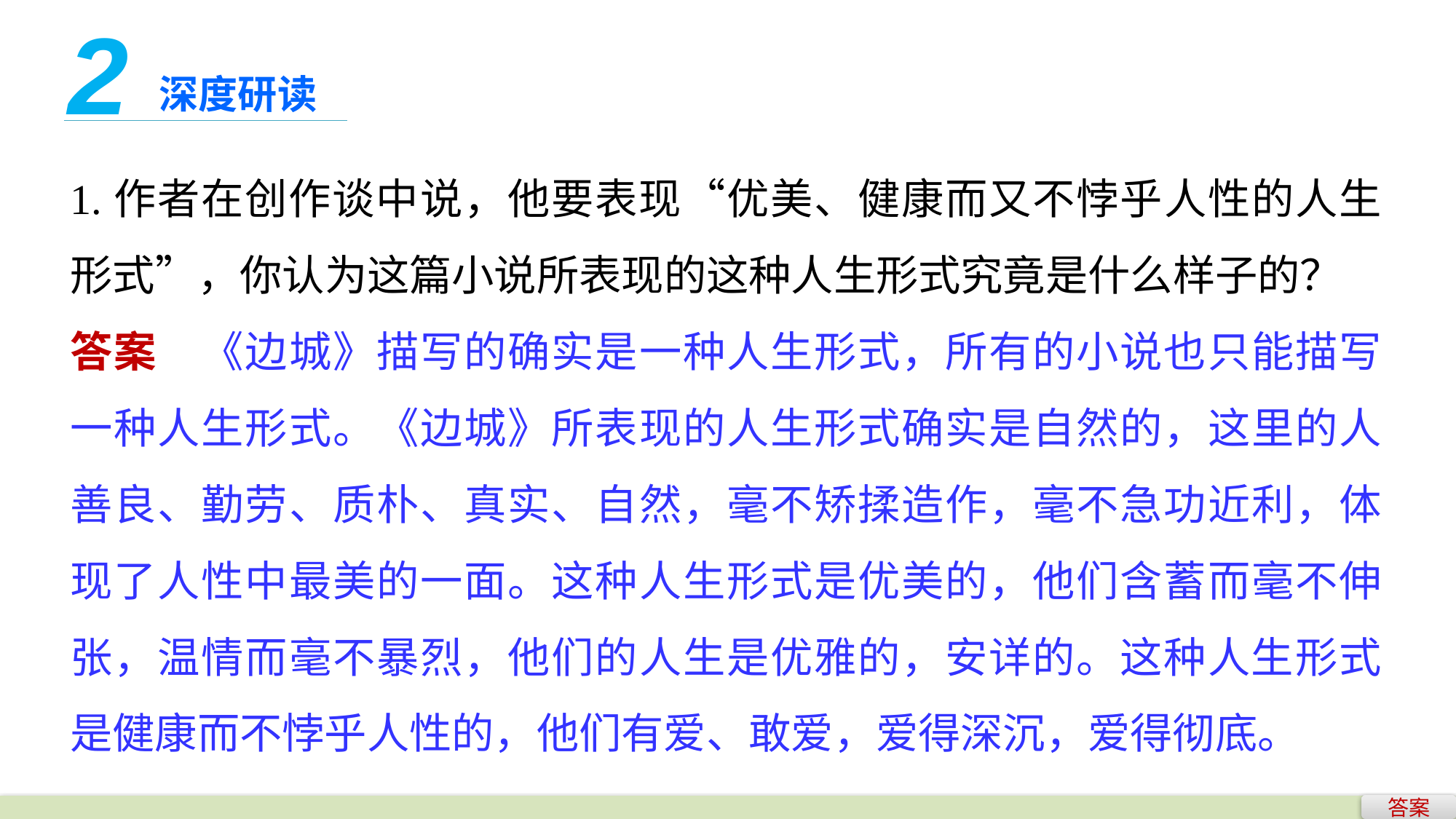

2
深度研读
1.作者在创作谈中说，他要表现“优美、健康而又不悖乎人性的人生形式”，你认为这篇小说所表现的这种人生形式究竟是什么样子的？
答案　《边城》描写的确实是一种人生形式，所有的小说也只能描写一种人生形式。《边城》所表现的人生形式确实是自然的，这里的人善良、勤劳、质朴、真实、自然，毫不矫揉造作，毫不急功近利，体现了人性中最美的一面。这种人生形式是优美的，他们含蓄而毫不伸张，温情而毫不暴烈，他们的人生是优雅的，安详的。这种人生形式是健康而不悖乎人性的，他们有爱、敢爱，爱得深沉，爱得彻底。
答案